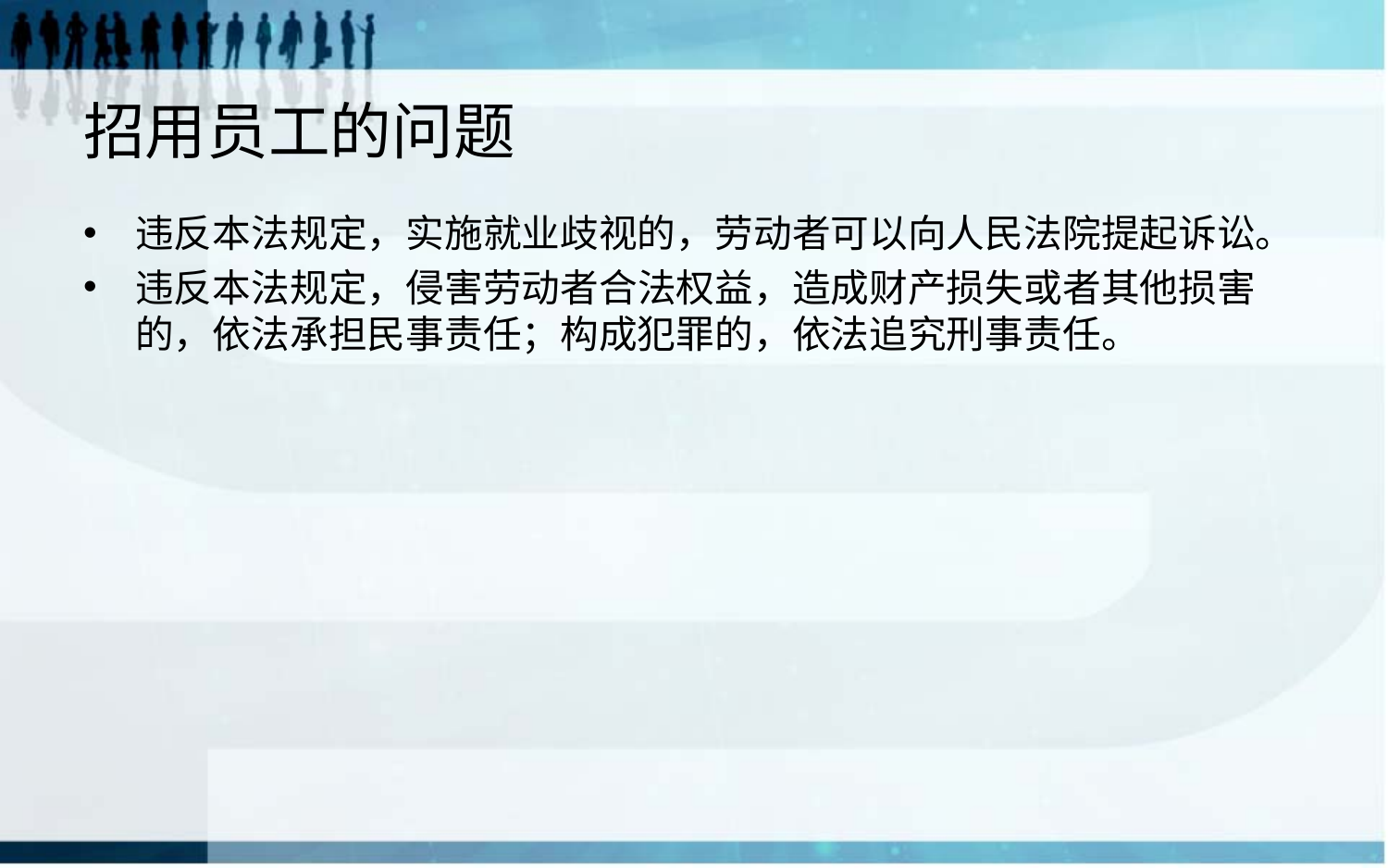

# 招用员工的问题
违反本法规定，实施就业歧视的，劳动者可以向人民法院提起诉讼。
违反本法规定，侵害劳动者合法权益，造成财产损失或者其他损害的，依法承担民事责任；构成犯罪的，依法追究刑事责任。